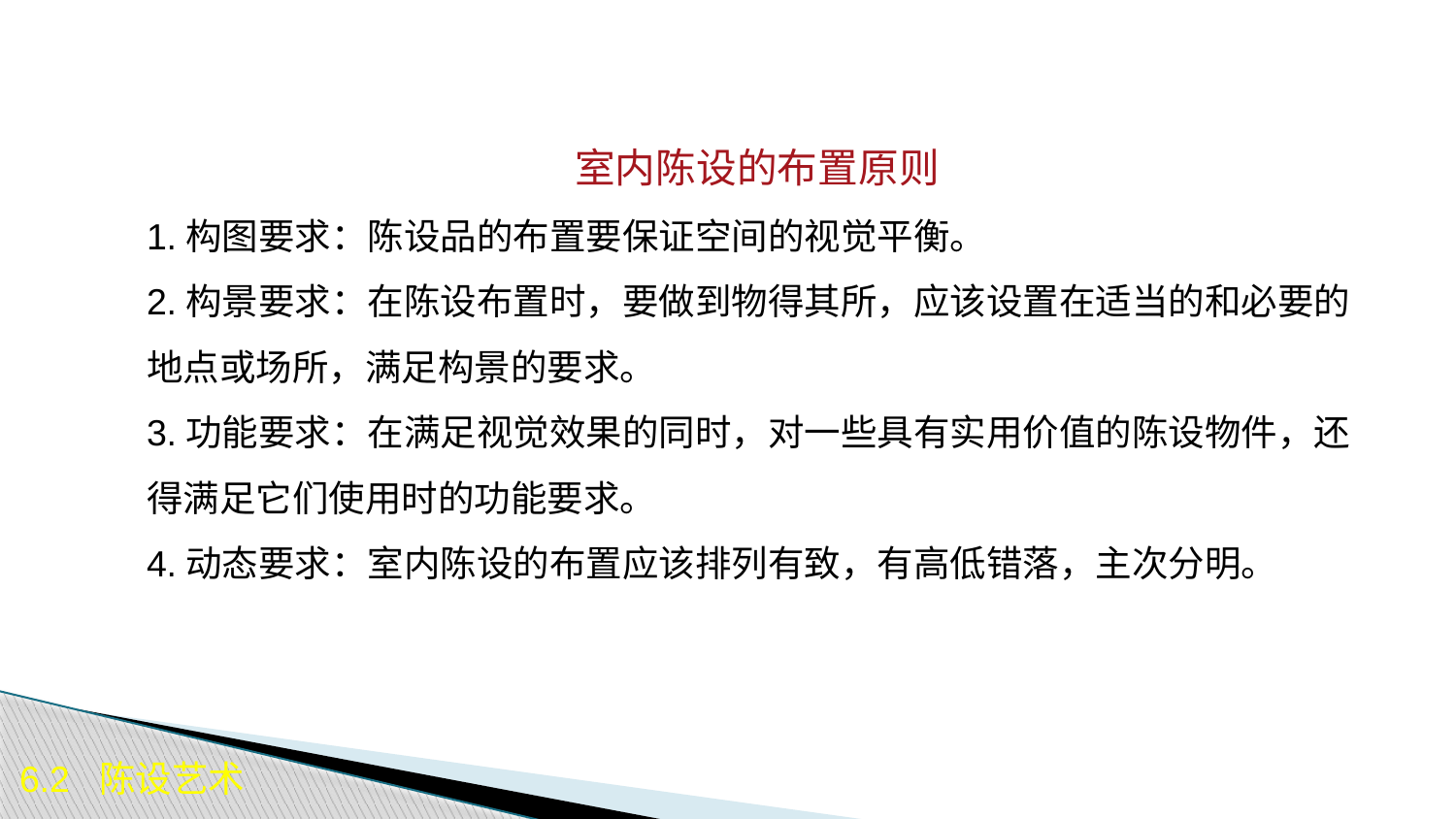

室内陈设的布置原则
1.构图要求：陈设品的布置要保证空间的视觉平衡。
2.构景要求：在陈设布置时，要做到物得其所，应该设置在适当的和必要的地点或场所，满足构景的要求。
3.功能要求：在满足视觉效果的同时，对一些具有实用价值的陈设物件，还得满足它们使用时的功能要求。
4.动态要求：室内陈设的布置应该排列有致，有高低错落，主次分明。
6.2  陈设艺术